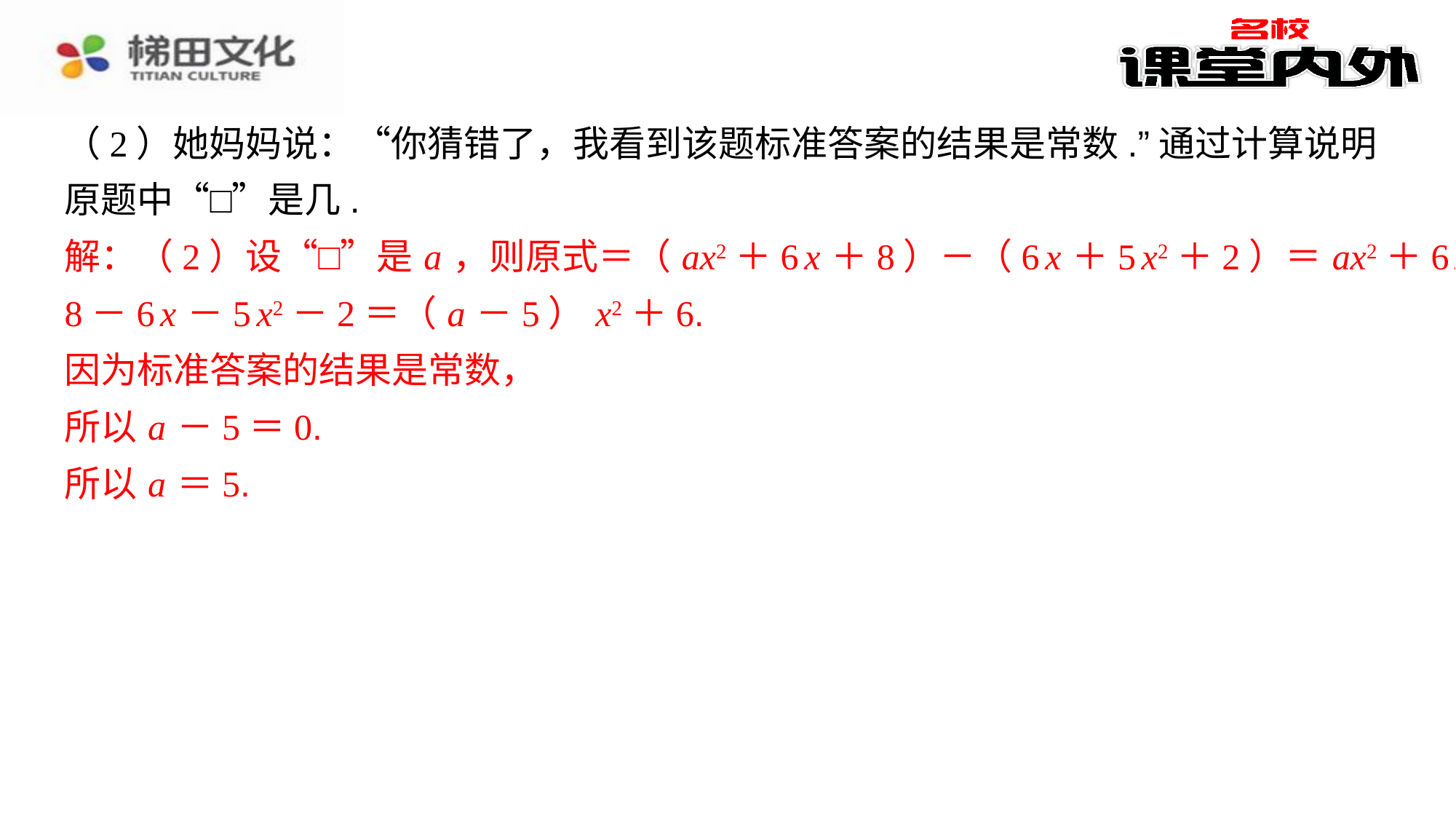

（2）她妈妈说：“你猜错了，我看到该题标准答案的结果是常数.”通过计算说明
原题中“□”是几.
解：（2）设“□”是 a ，则原式＝（ ax2＋6 x ＋8）－（6 x ＋5 x2＋2）＝ ax2＋6 x ＋
8－6 x －5 x2－2＝（ a －5） x2＋6.
因为标准答案的结果是常数，
所以 a －5＝0.
所以 a ＝5.
解：（2）设“□”是 a ，则原式＝（ ax2＋6 x ＋8）－（6 x ＋5 x2＋2）＝ ax2＋6 x ＋
8－6 x －5 x2－2＝（ a －5） x2＋6.
因为标准答案的结果是常数，
所以 a －5＝0.
所以 a ＝5.